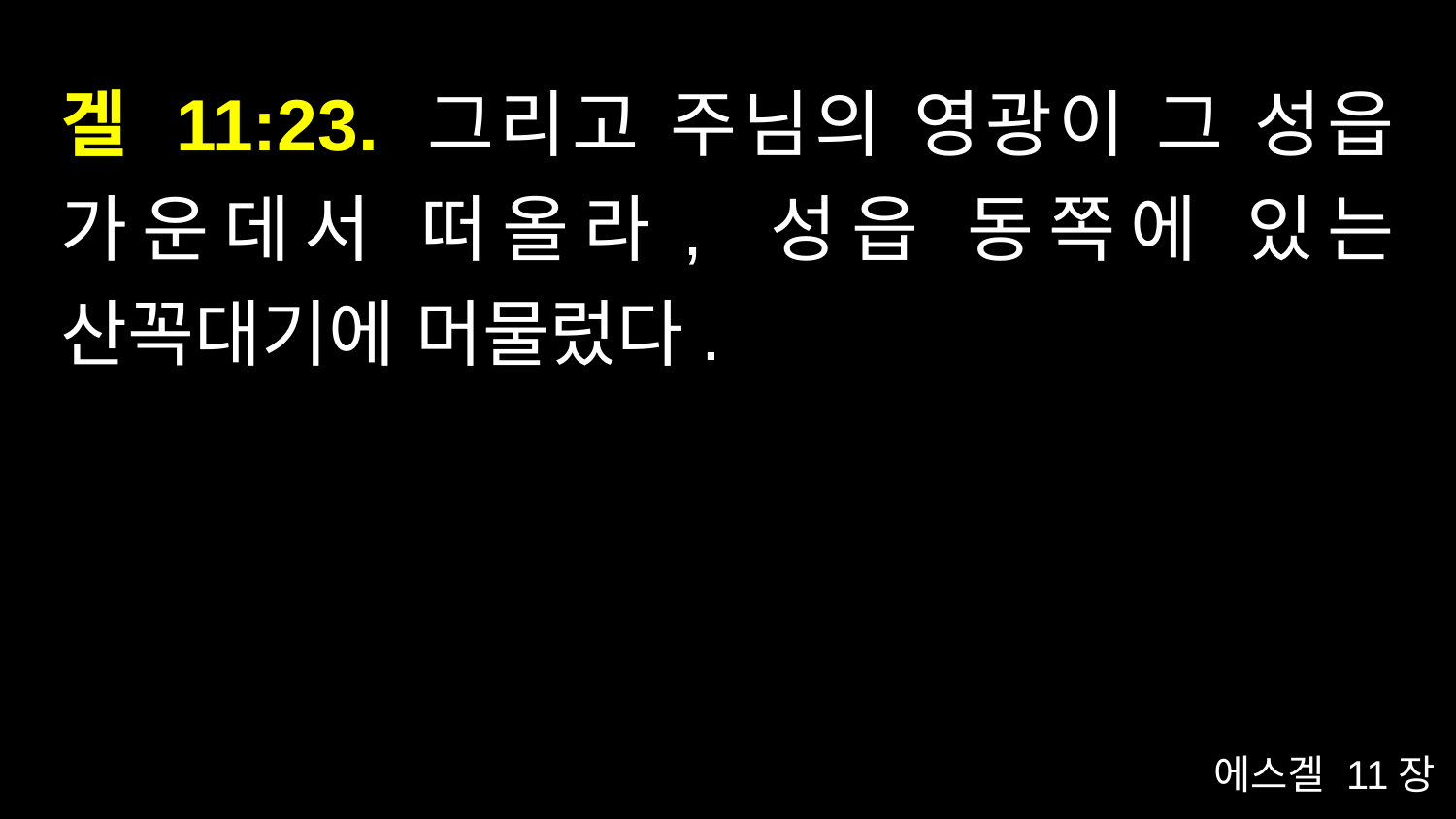

# 겔 11:23. 그리고 주님의 영광이 그 성읍 가운데서 떠올라, 성읍 동쪽에 있는 산꼭대기에 머물렀다.
에스겔 11장